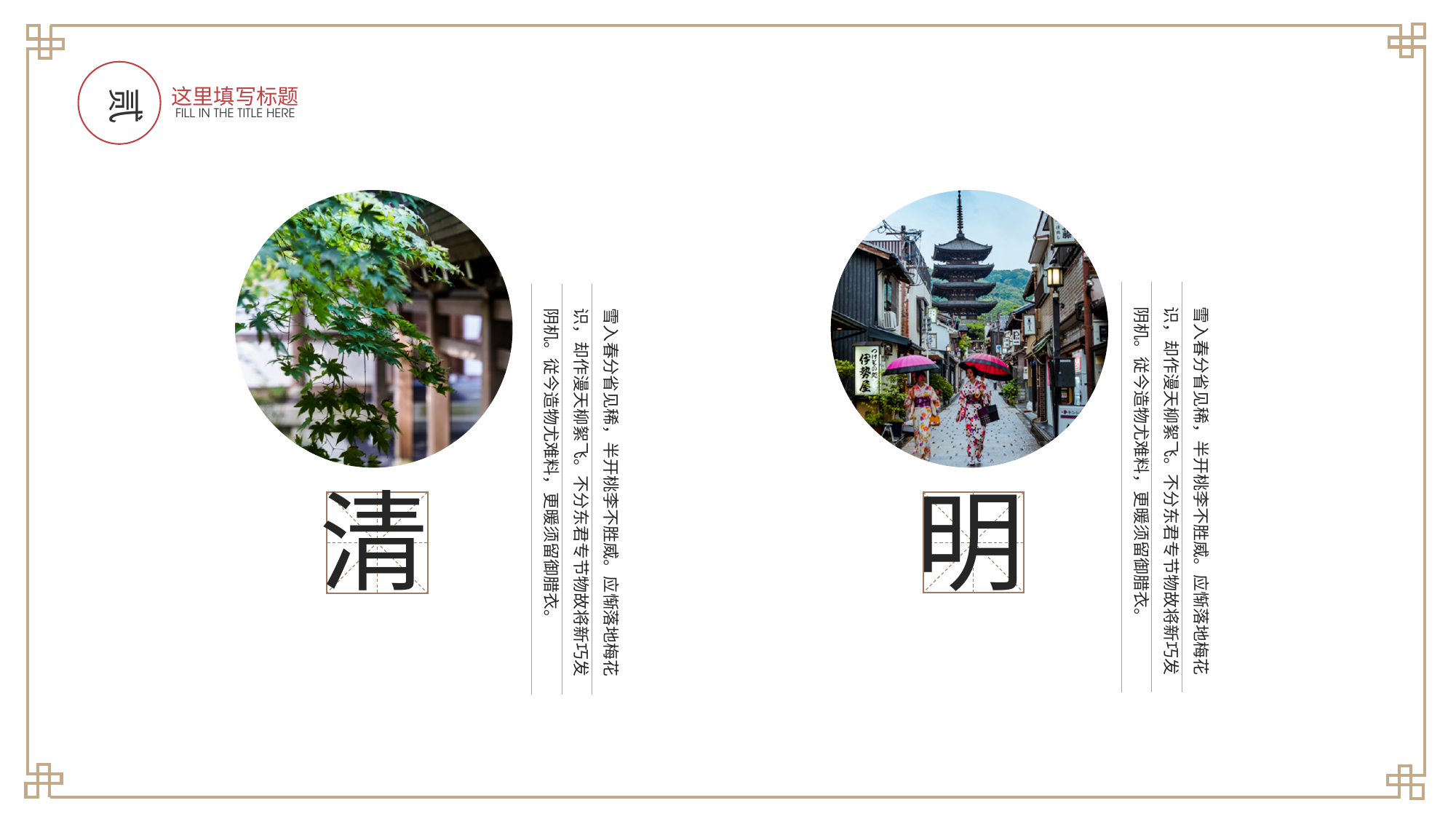

贰
这里填写标题
FILL IN THE TITLE HERE

雪入春分省见稀，半开桃李不胜威。应惭落地梅花识，却作漫天柳絮飞。不分东君专节物故将新巧发阴机。従今造物尤难料，更暖须留御腊衣。

雪入春分省见稀，半开桃李不胜威。应惭落地梅花识，却作漫天柳絮飞。不分东君专节物故将新巧发阴机。従今造物尤难料，更暖须留御腊衣。

明

清